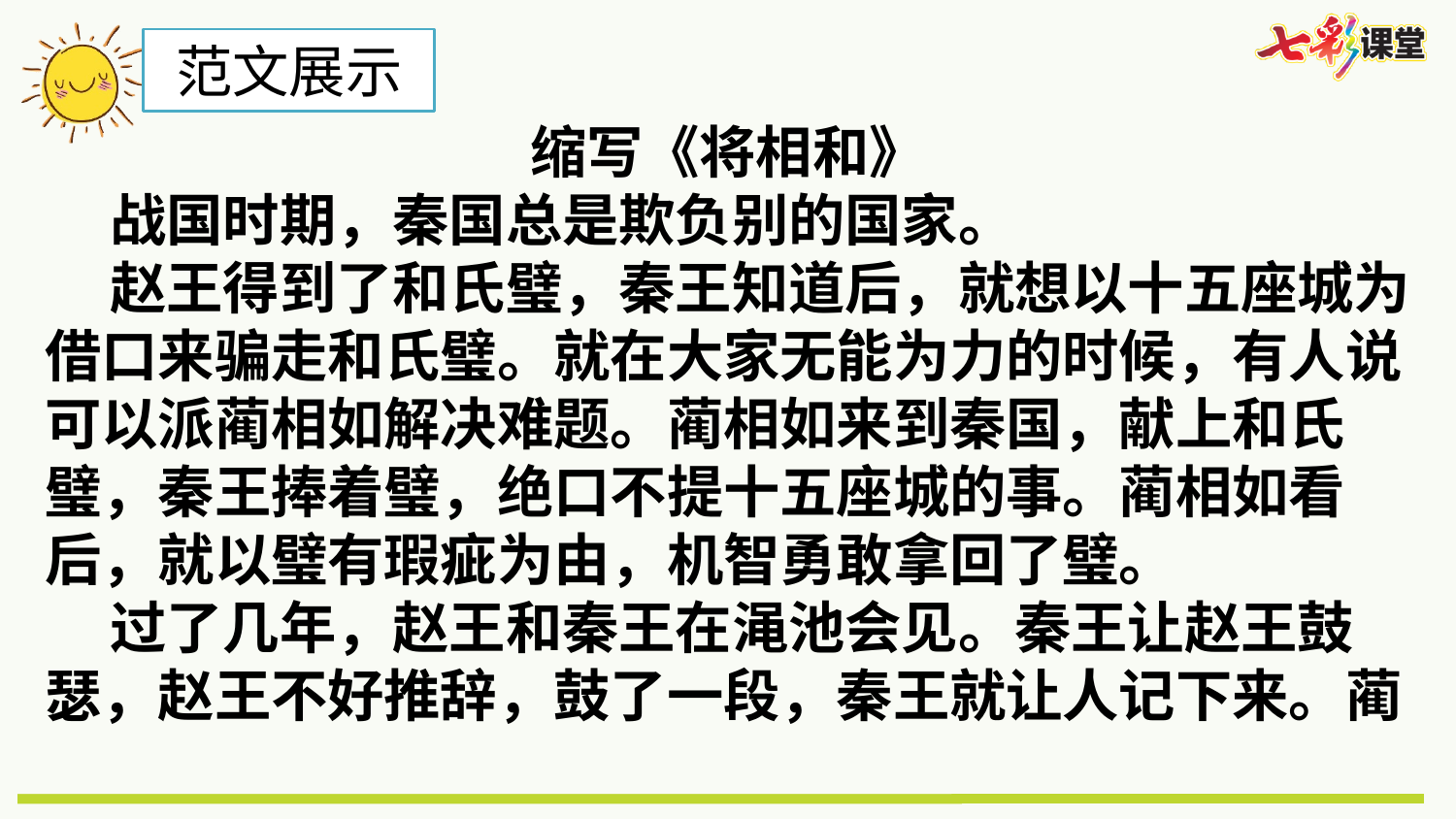

范文展示
缩写《将相和》
    战国时期，秦国总是欺负别的国家。
    赵王得到了和氏璧，秦王知道后，就想以十五座城为借口来骗走和氏璧。就在大家无能为力的时候，有人说可以派蔺相如解决难题。蔺相如来到秦国，献上和氏璧，秦王捧着璧，绝口不提十五座城的事。蔺相如看后，就以璧有瑕疵为由，机智勇敢拿回了璧。
    过了几年，赵王和秦王在渑池会见。秦王让赵王鼓瑟，赵王不好推辞，鼓了一段，秦王就让人记下来。蔺